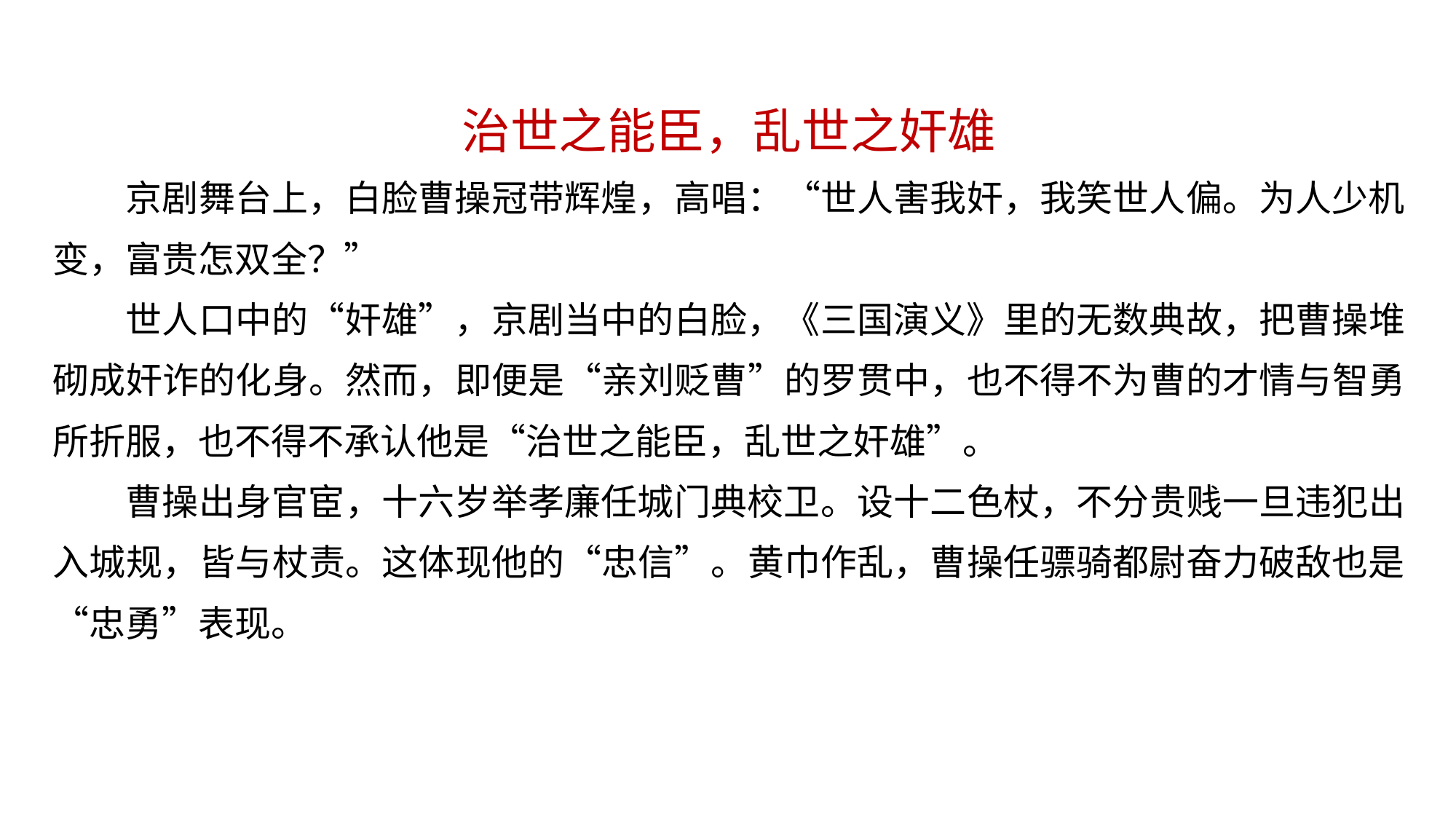

治世之能臣，乱世之奸雄
京剧舞台上，白脸曹操冠带辉煌，高唱：“世人害我奸，我笑世人偏。为人少机变，富贵怎双全？”
世人口中的“奸雄”，京剧当中的白脸，《三国演义》里的无数典故，把曹操堆砌成奸诈的化身。然而，即便是“亲刘贬曹”的罗贯中，也不得不为曹的才情与智勇所折服，也不得不承认他是“治世之能臣，乱世之奸雄”。
曹操出身官宦，十六岁举孝廉任城门典校卫。设十二色杖，不分贵贱一旦违犯出入城规，皆与杖责。这体现他的“忠信”。黄巾作乱，曹操任骠骑都尉奋力破敌也是“忠勇”表现。